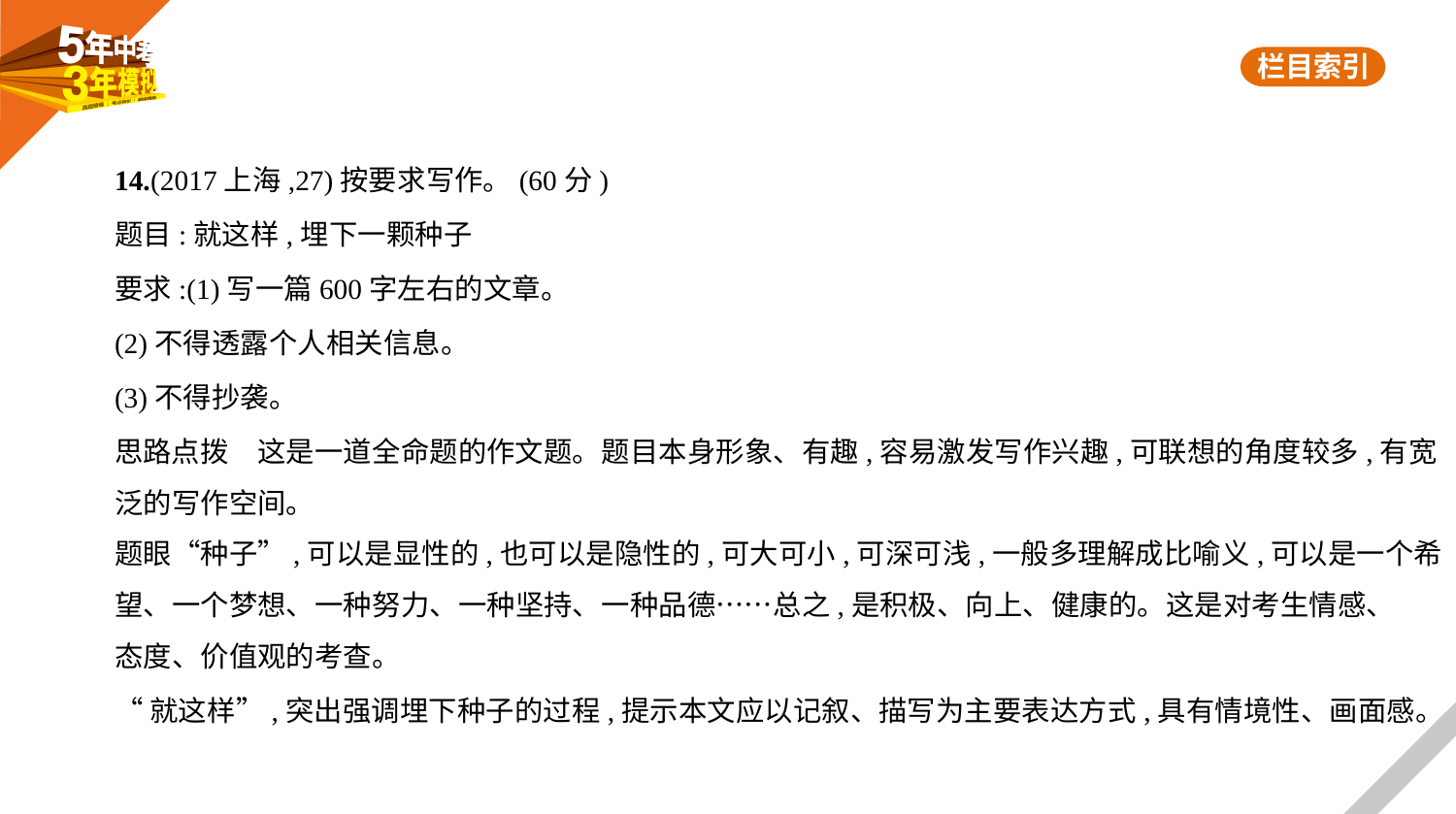

14.(2017上海,27)按要求写作。(60分)
题目:就这样,埋下一颗种子
要求:(1)写一篇600字左右的文章。
(2)不得透露个人相关信息。
(3)不得抄袭。
思路点拨　这是一道全命题的作文题。题目本身形象、有趣,容易激发写作兴趣,可联想的角度较多,有宽
泛的写作空间。
题眼“种子”,可以是显性的,也可以是隐性的,可大可小,可深可浅,一般多理解成比喻义,可以是一个希
望、一个梦想、一种努力、一种坚持、一种品德……总之,是积极、向上、健康的。这是对考生情感、
态度、价值观的考查。
“就这样”,突出强调埋下种子的过程,提示本文应以记叙、描写为主要表达方式,具有情境性、画面感。